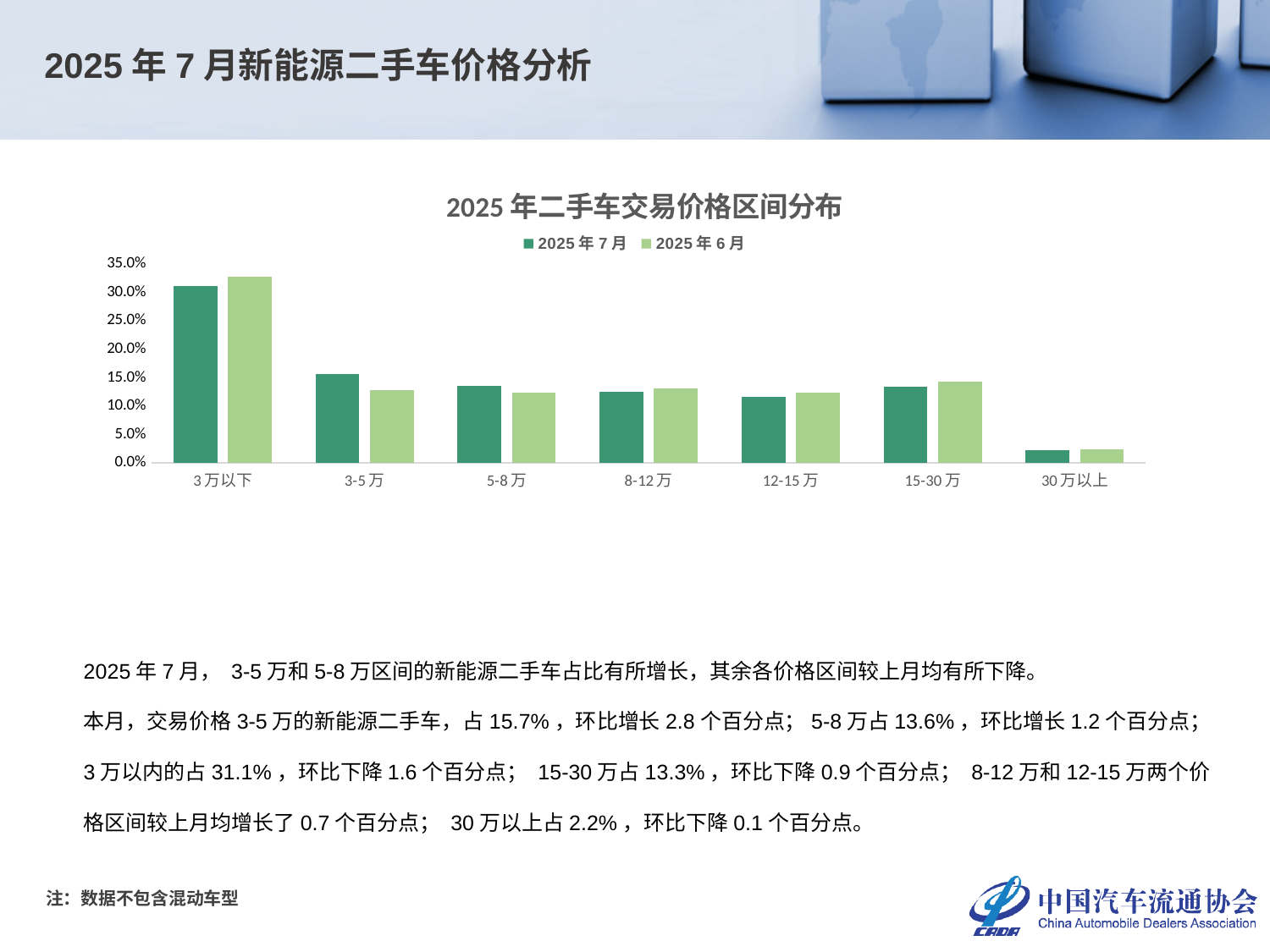

2025年7月新能源二手车价格分析

### Chart: 2025年二手车交易价格区间分布

| Category | 2025年7月 | 2025年6月 |
|---|---|---|
| 3万以下 | 0.3108047648341815 | 0.3271964261540544 |
| 3-5万 | 0.1565907946982831 | 0.12844185731690808 |
| 5-8万 | 0.13578658911693978 | 0.12346013266549344 |
| 8-12万 | 0.12448968178513506 | 0.13128468931907405 |
| 12-15万 | 0.11649236619875845 | 0.12394747529443617 |
| 15-30万 | 0.13349365248028633 | 0.14252064437525383 |
| 30万以上 | 0.022342150886415748 | 0.02314877487478002 |
2025年7月， 3-5万和5-8万区间的新能源二手车占比有所增长，其余各价格区间较上月均有所下降。
本月，交易价格3-5万的新能源二手车，占15.7%，环比增长2.8个百分点；5-8万占13.6%，环比增长1.2个百分点；
3万以内的占31.1%，环比下降1.6个百分点； 15-30万占13.3%，环比下降0.9个百分点； 8-12万和12-15万两个价格区间较上月均增长了0.7个百分点； 30万以上占2.2%，环比下降0.1个百分点。
注：数据不包含混动车型